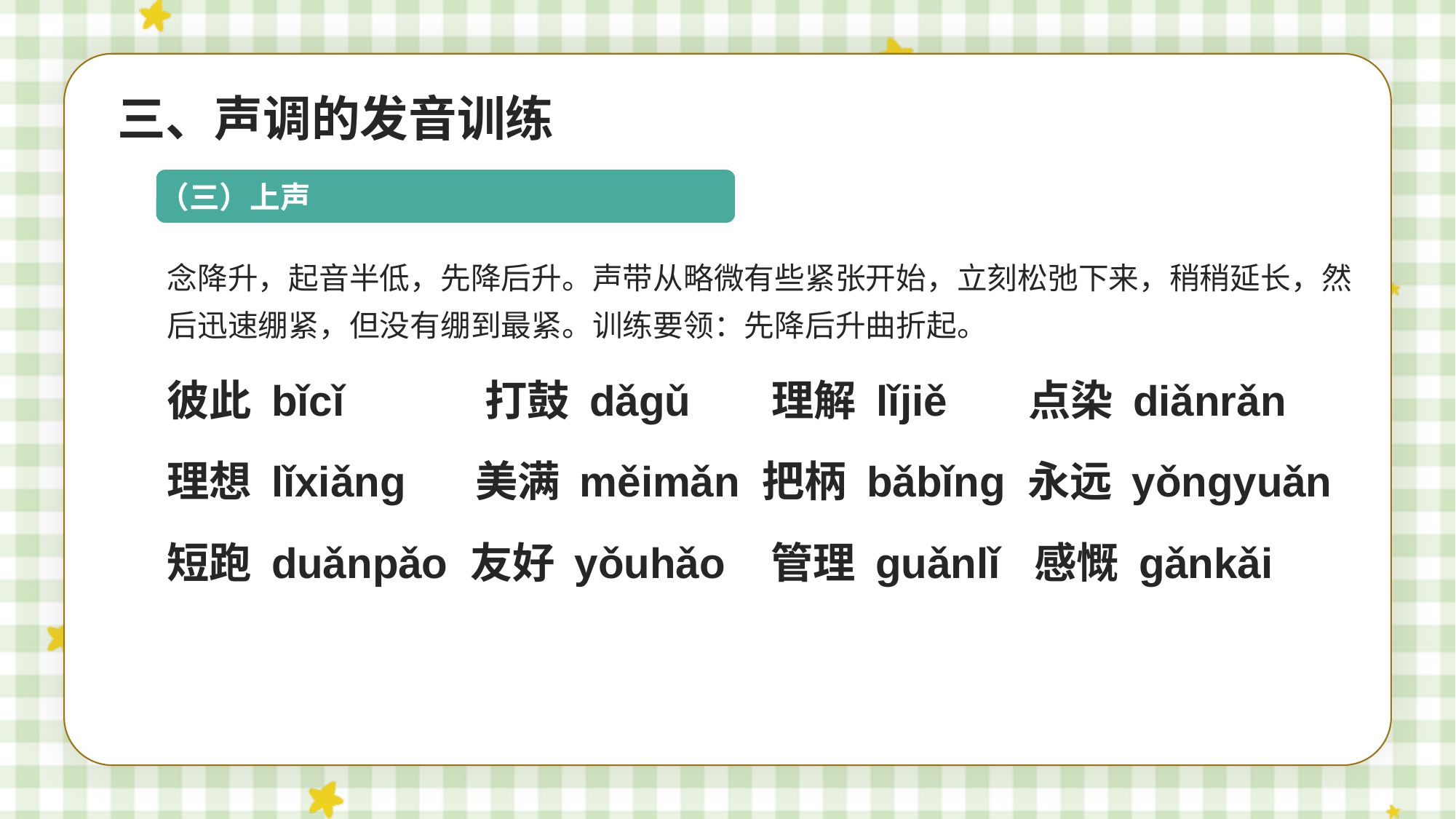

三、声调的发音训练
（三）上声
念降升，起音半低，先降后升。声带从略微有些紧张开始，立刻松弛下来，稍稍延长，然后迅速绷紧，但没有绷到最紧。训练要领：先降后升曲折起。
彼此 bǐcǐ           打鼓 dǎgǔ      理解 lǐjiě      点染 diǎnrǎn
理想 lǐxiǎng     美满 měimǎn 把柄 bǎbǐng 永远 yǒngyuǎn
短跑 duǎnpǎo 友好 yǒuhǎo   管理 guǎnlǐ  感慨 gǎnkǎi